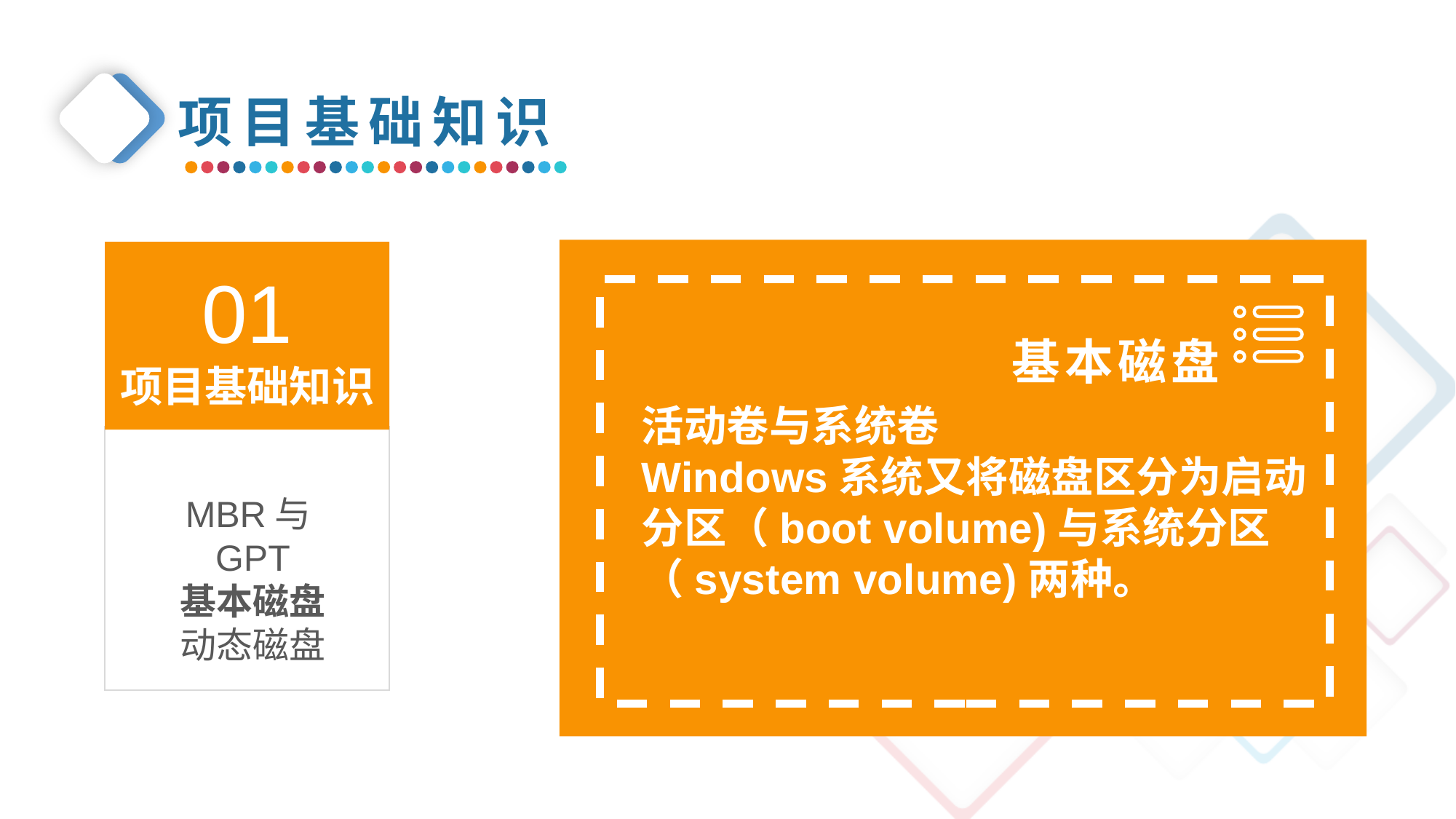

项目基础知识

01
项目基础知识

基本磁盘

活动卷与系统卷
Windows系统又将磁盘区分为启动分区（boot volume)与系统分区（system volume)两种。

MBR与GPT
基本磁盘
动态磁盘